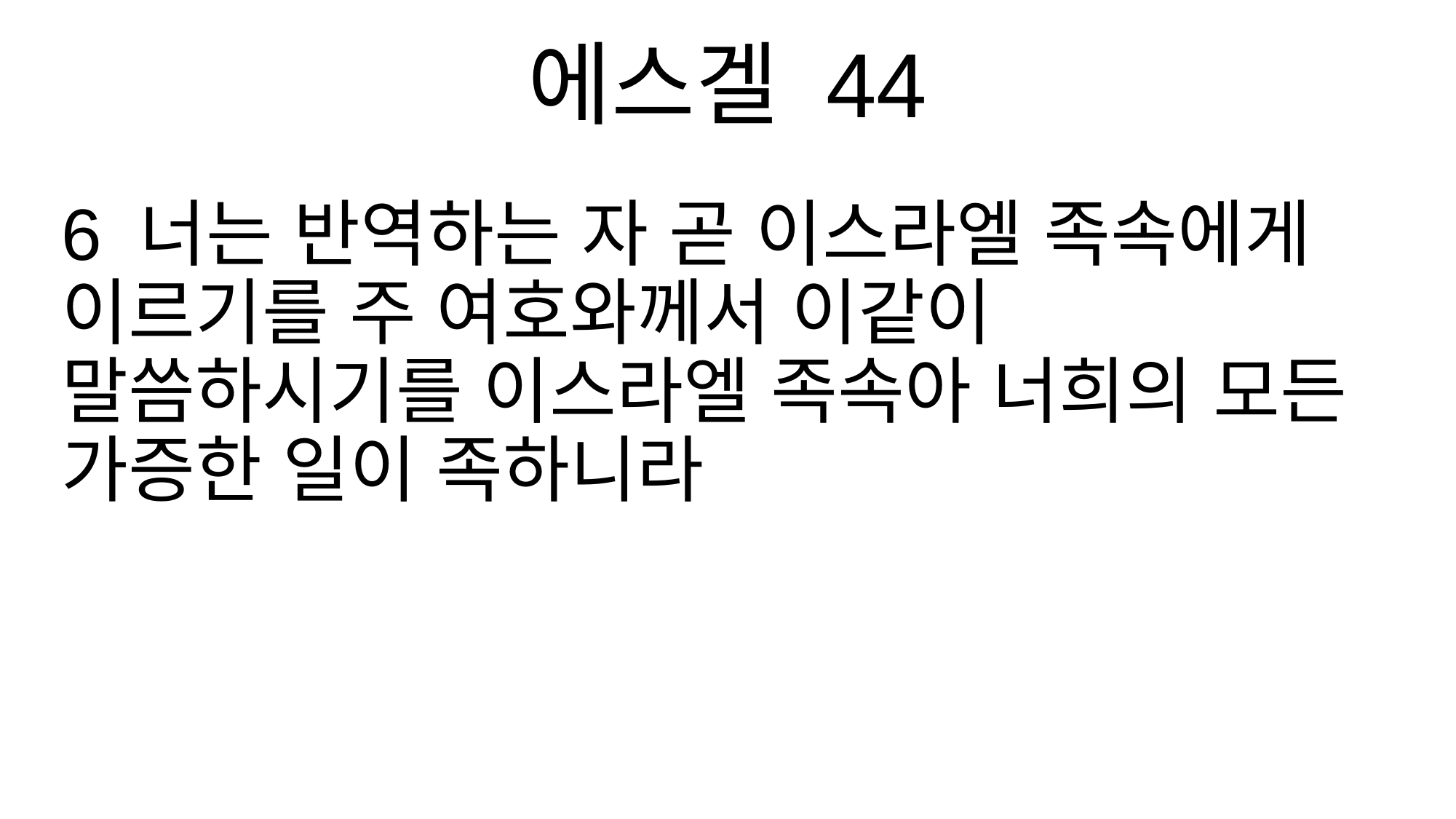

에스겔 44
6 너는 반역하는 자 곧 이스라엘 족속에게 이르기를 주 여호와께서 이같이 말씀하시기를 이스라엘 족속아 너희의 모든 가증한 일이 족하니라